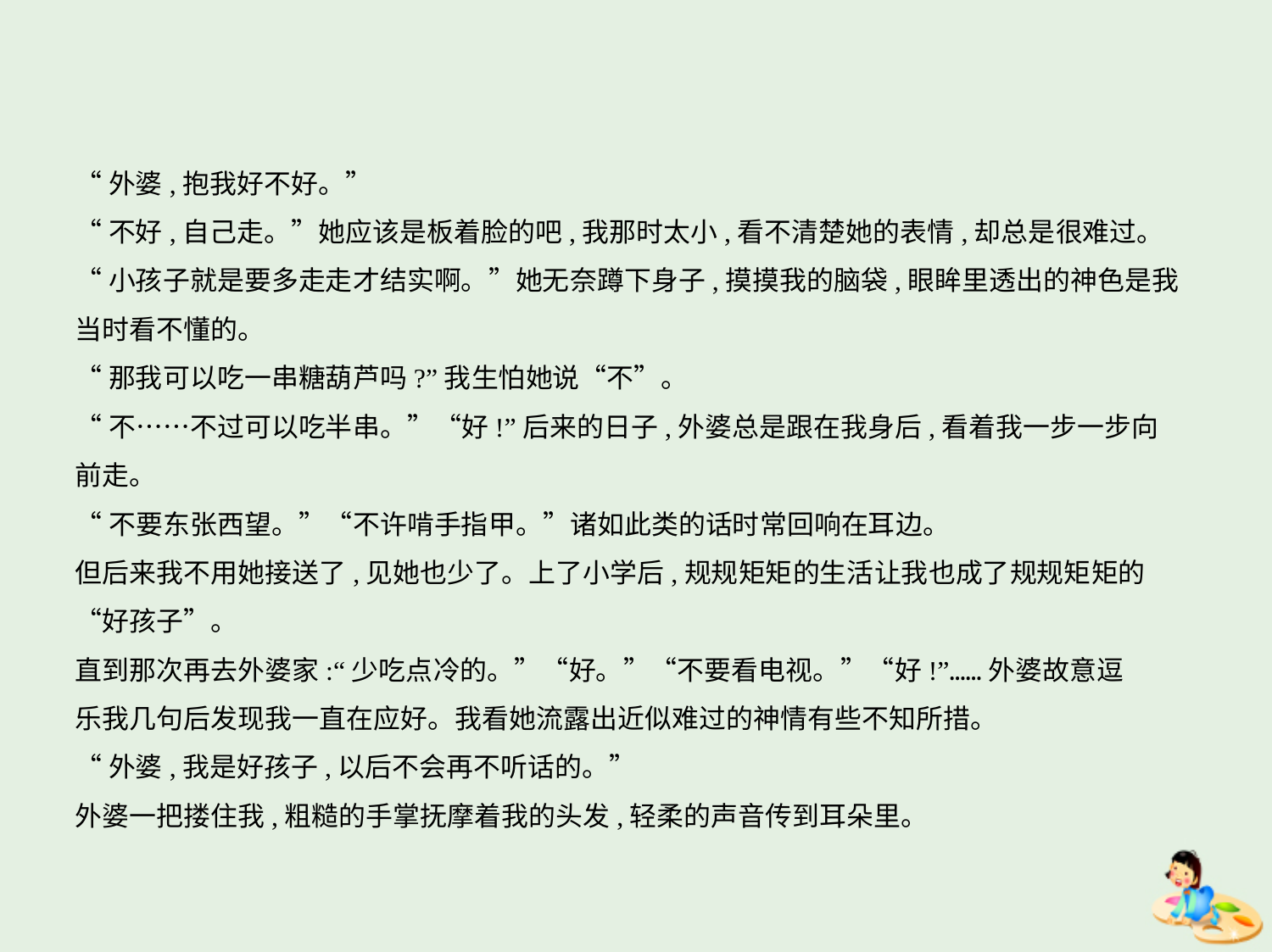

“外婆,抱我好不好。”
“不好,自己走。”她应该是板着脸的吧,我那时太小,看不清楚她的表情,却总是很难过。
“小孩子就是要多走走才结实啊。”她无奈蹲下身子,摸摸我的脑袋,眼眸里透出的神色是我
当时看不懂的。
“那我可以吃一串糖葫芦吗?”我生怕她说“不”。
“不……不过可以吃半串。”“好!”后来的日子,外婆总是跟在我身后,看着我一步一步向
前走。
“不要东张西望。”“不许啃手指甲。”诸如此类的话时常回响在耳边。
但后来我不用她接送了,见她也少了。上了小学后,规规矩矩的生活让我也成了规规矩矩的
“好孩子”。
直到那次再去外婆家:“少吃点冷的。”“好。”“不要看电视。”“好!”……外婆故意逗
乐我几句后发现我一直在应好。我看她流露出近似难过的神情有些不知所措。
“外婆,我是好孩子,以后不会再不听话的。”
外婆一把搂住我,粗糙的手掌抚摩着我的头发,轻柔的声音传到耳朵里。